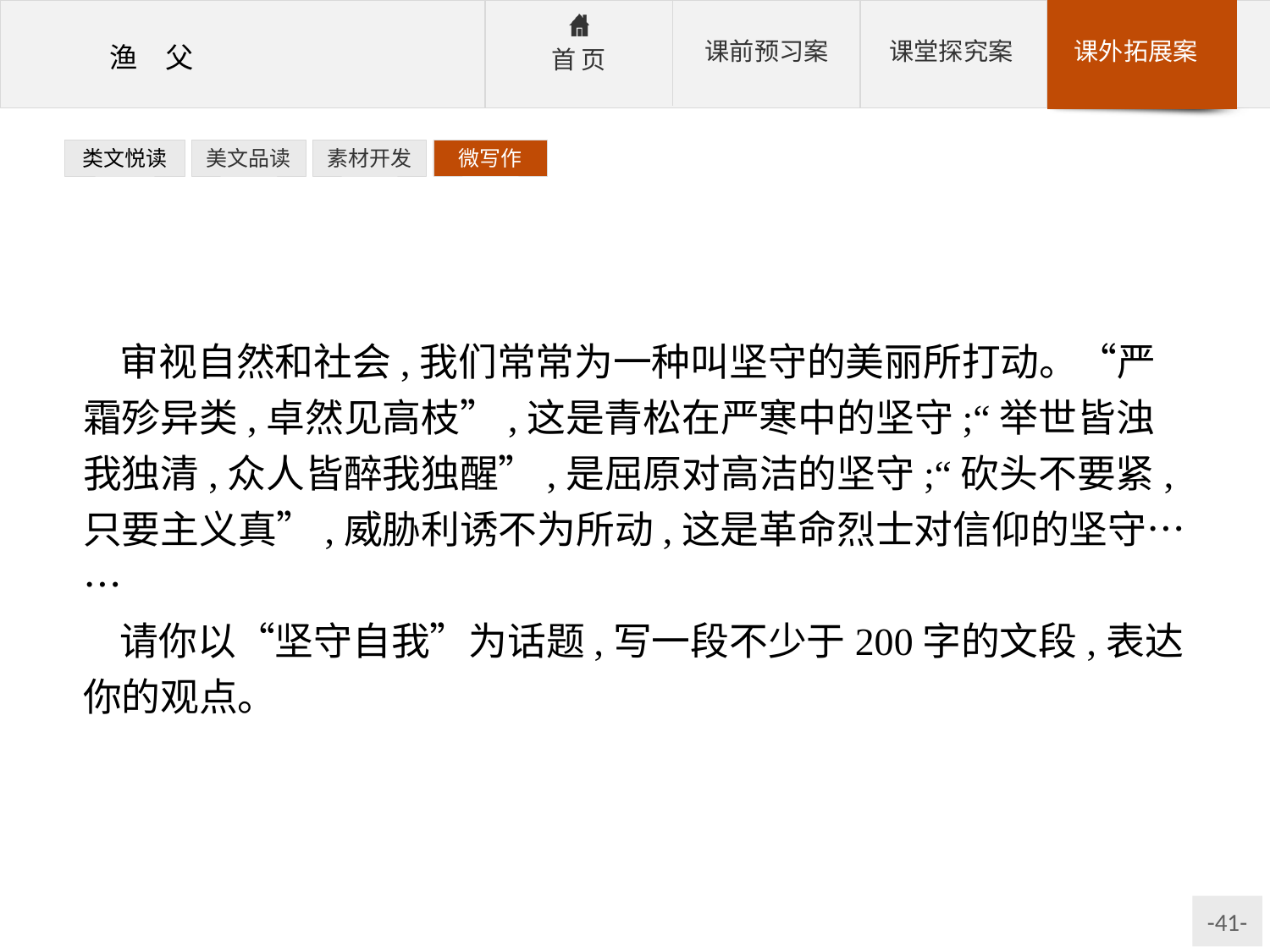

类文悦读
美文品读
素材开发
微写作
审视自然和社会,我们常常为一种叫坚守的美丽所打动。“严霜殄异类,卓然见高枝”,这是青松在严寒中的坚守;“举世皆浊我独清,众人皆醉我独醒”,是屈原对高洁的坚守;“砍头不要紧,只要主义真”,威胁利诱不为所动,这是革命烈士对信仰的坚守……
请你以“坚守自我”为话题,写一段不少于200字的文段,表达你的观点。